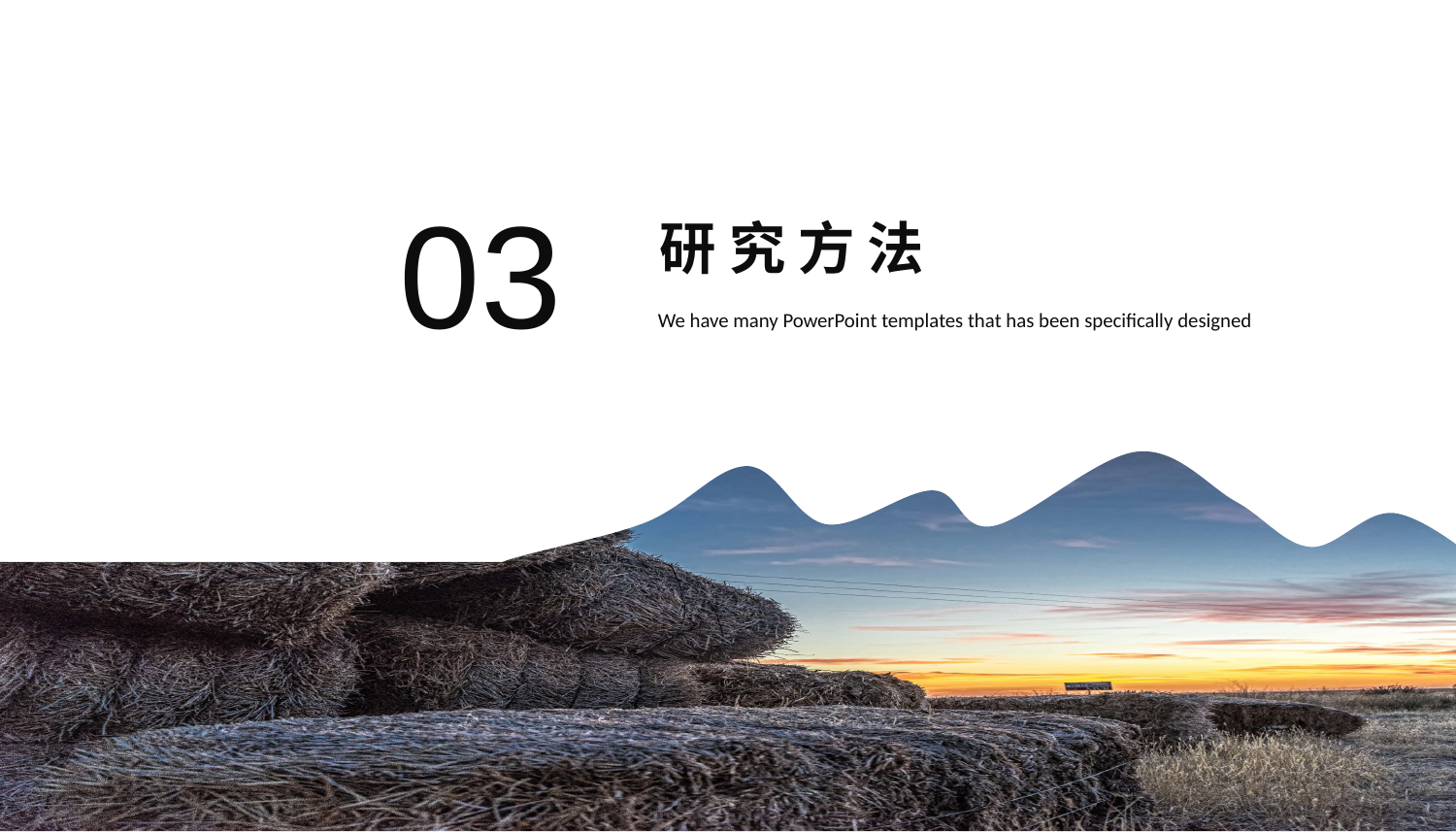

研 究 方 法
03
We have many PowerPoint templates that has been specifically designed